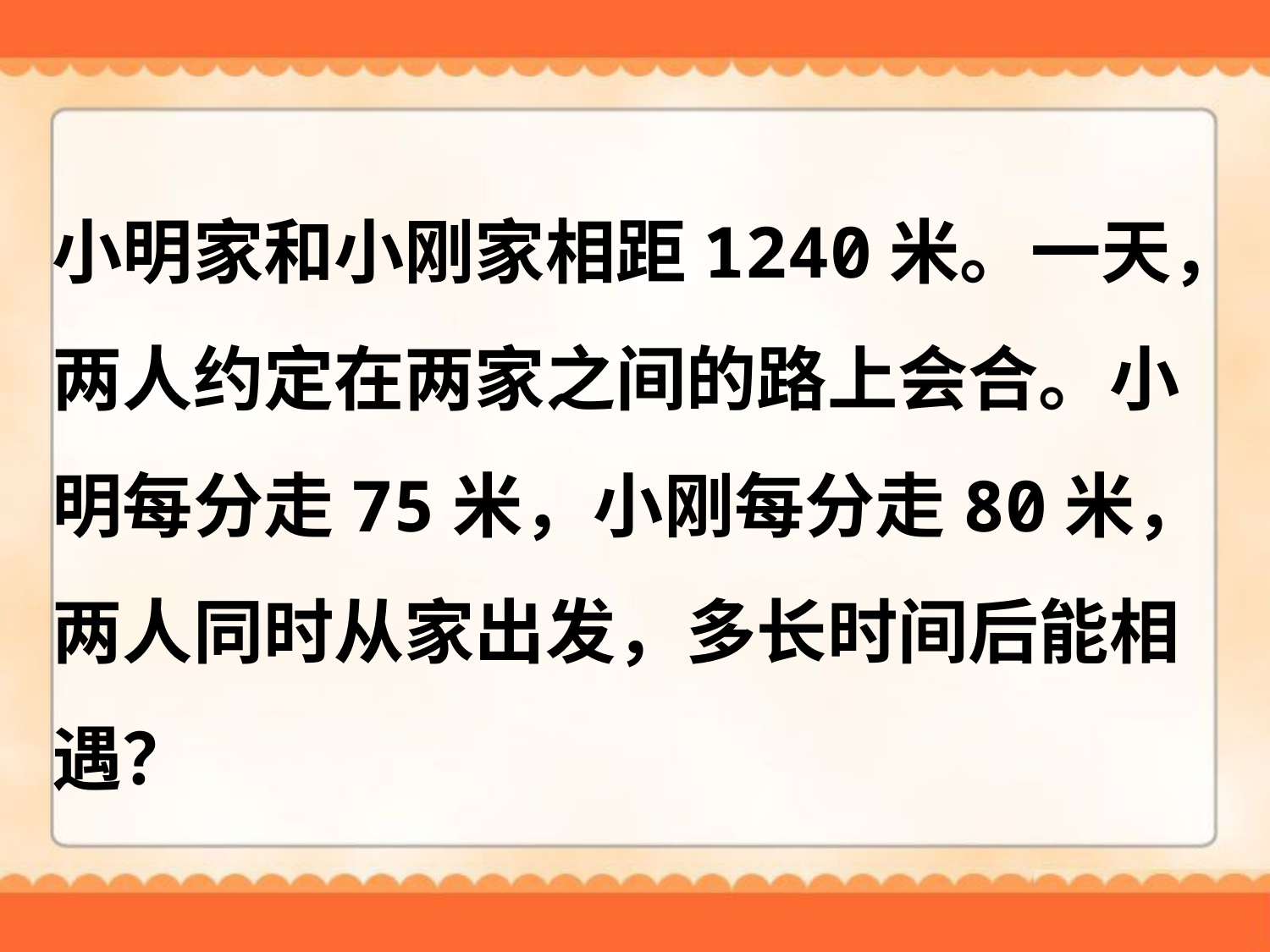

小明家和小刚家相距1240米。一天，两人约定在两家之间的路上会合。小明每分走75米，小刚每分走80米，两人同时从家出发，多长时间后能相遇？